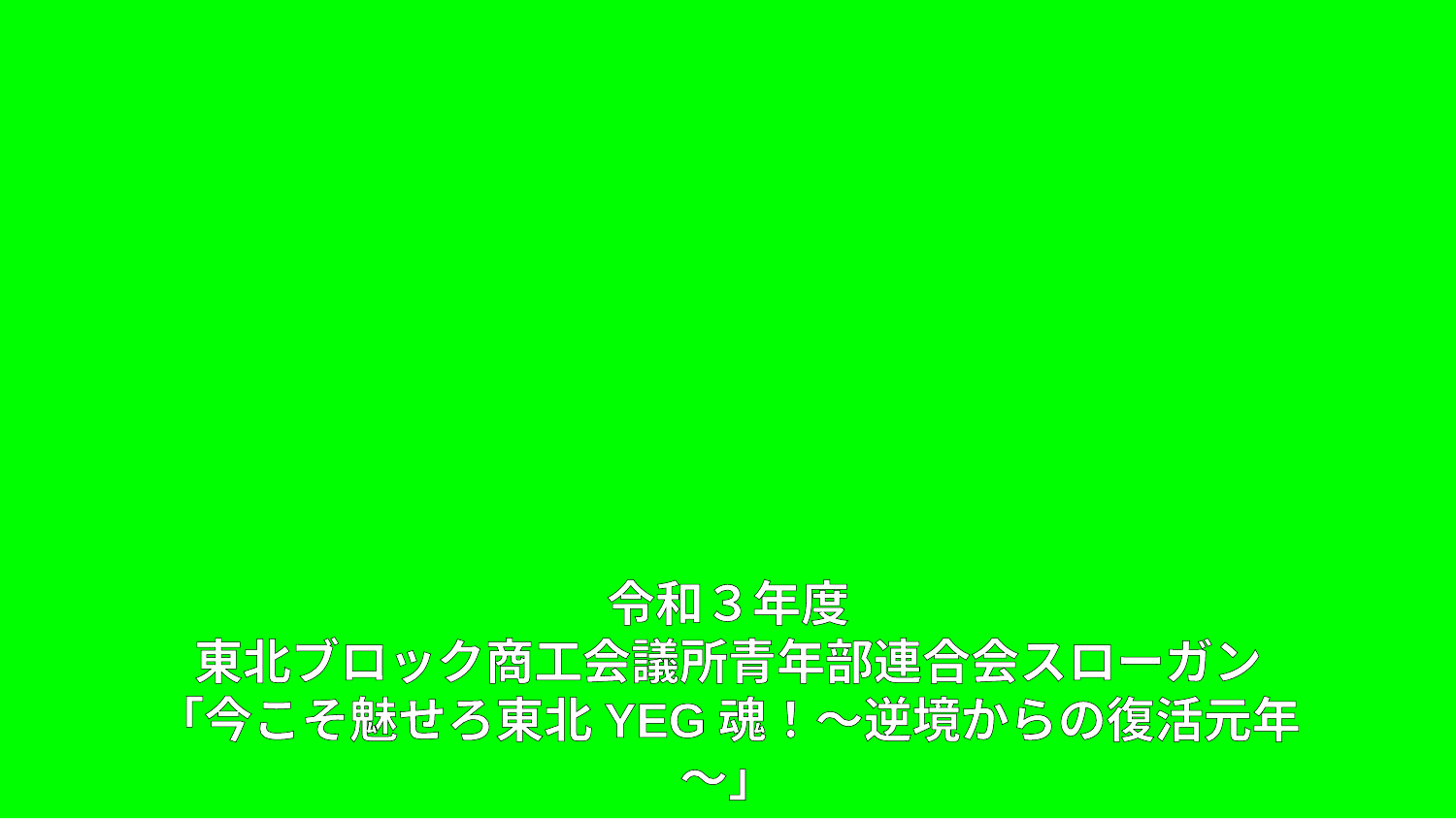

令和３年度
東北ブロック商工会議所青年部連合会スローガン
「今こそ魅せろ東北YEG魂！～逆境からの復活元年～」